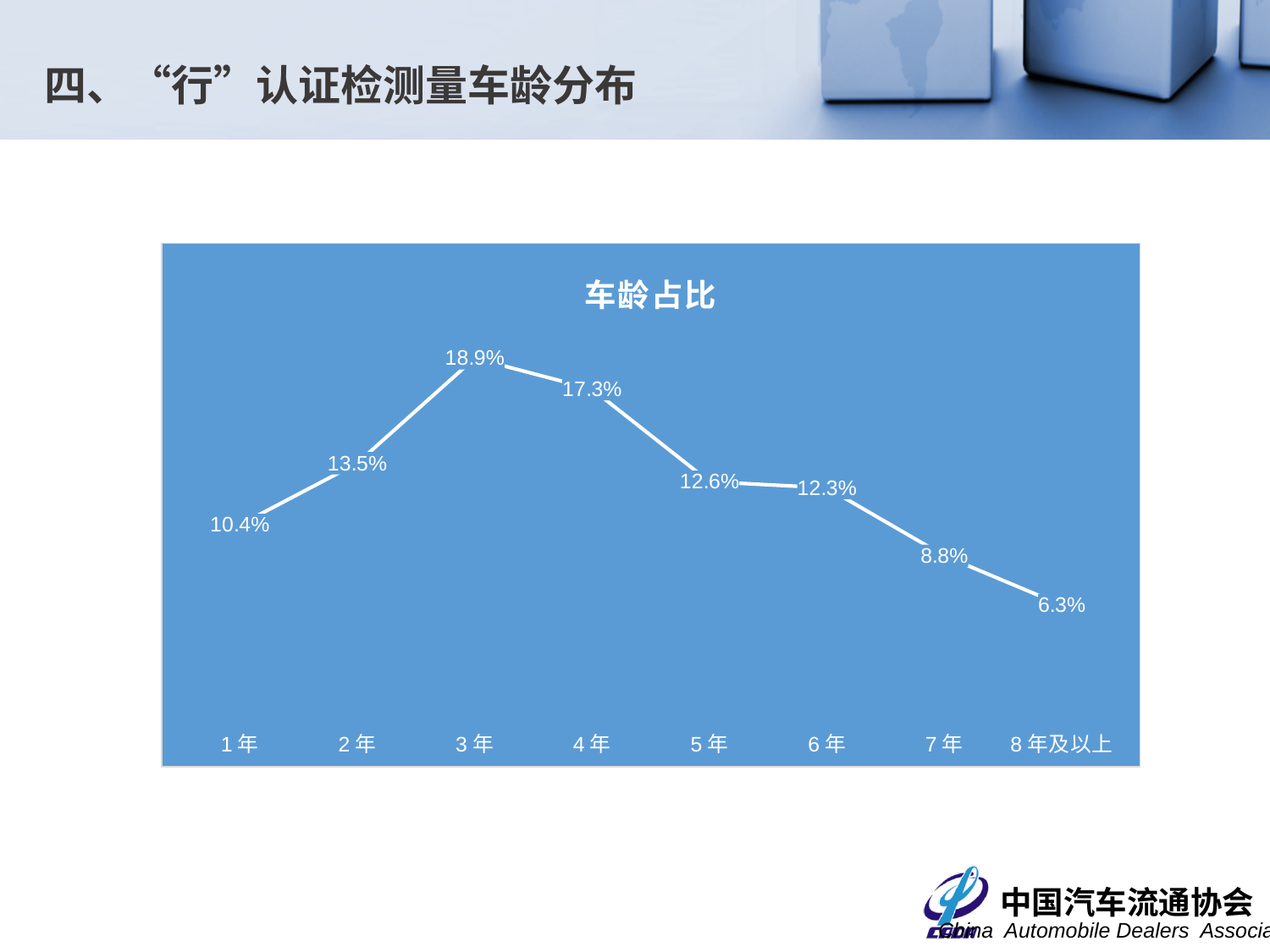

四、“行”认证检测量车龄分布

### Chart: 车龄占比

| Category | 占比 |
|---|---|
| 1年 | 0.10377358490566038 |
| 2年 | 0.13522012578616352 |
| 3年 | 0.18867924528301888 |
| 4年 | 0.17295597484276728 |
| 5年 | 0.12578616352201258 |
| 6年 | 0.12264150943396226 |
| 7年 | 0.0880503144654088 |
| 8年及以上 | 0.06289308176100629 |